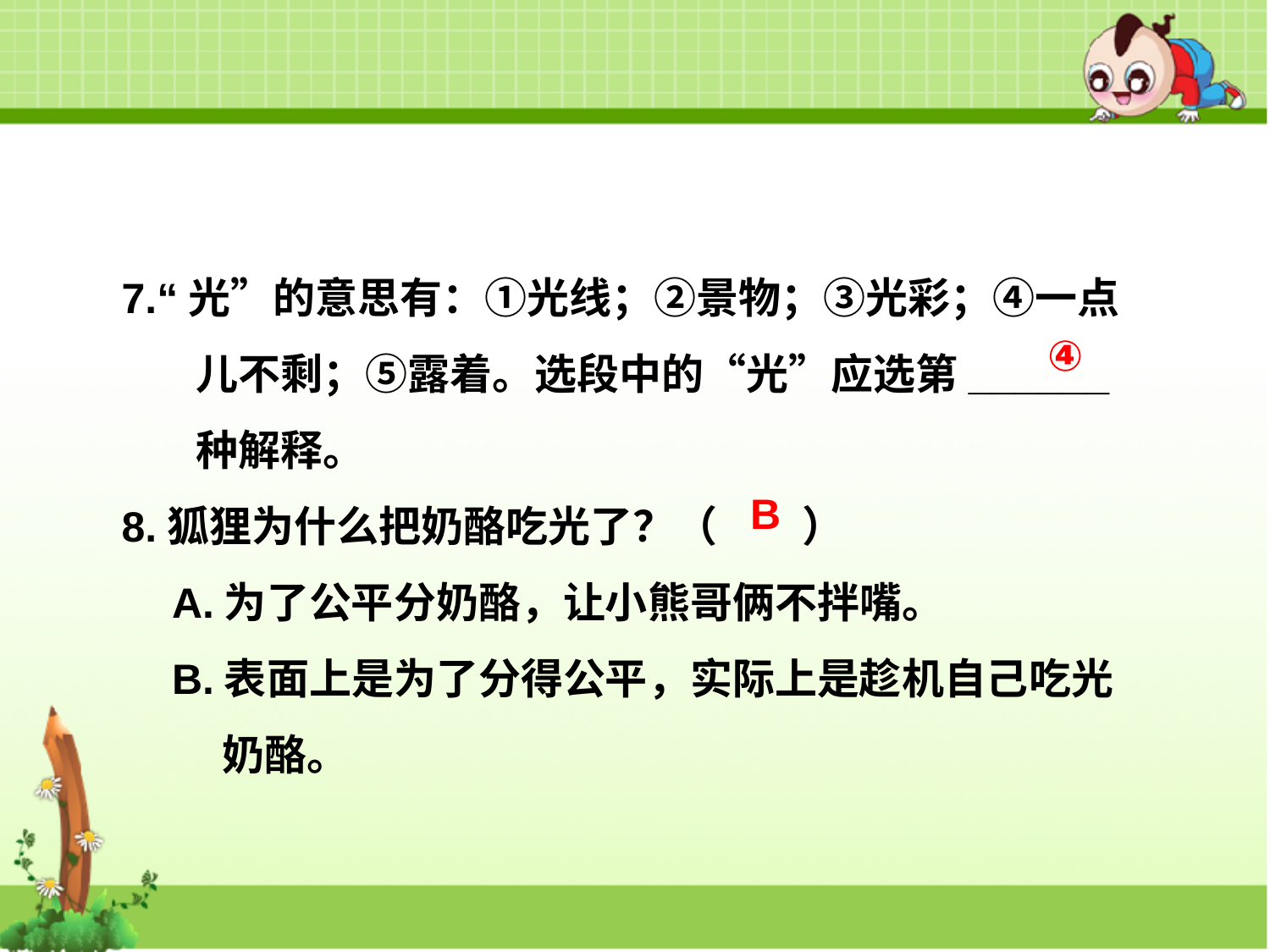

7.“光”的意思有：①光线；②景物；③光彩；④一点儿不剩；⑤露着。选段中的“光”应选第______种解释。
8.狐狸为什么把奶酪吃光了？（　　）
A.为了公平分奶酪，让小熊哥俩不拌嘴。
B.表面上是为了分得公平，实际上是趁机自己吃光奶酪。
④
B